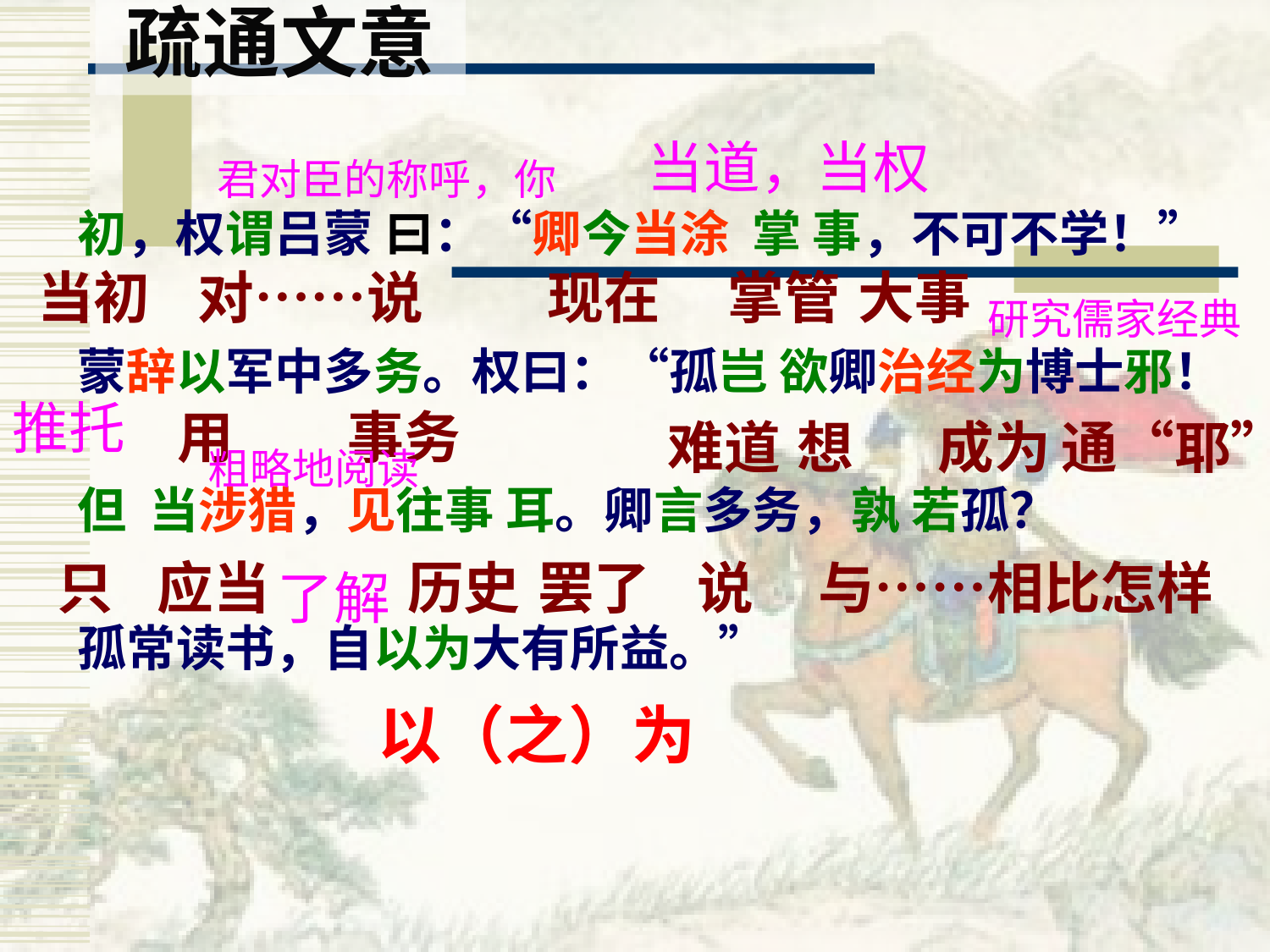

# 疏通文意
当道，当权
君对臣的称呼，你
初，权谓吕蒙 曰：“卿今当涂  掌 事，不可不学！”

蒙辞以军中多务。权曰：“孤岂 欲卿治经为博士邪！

但  当涉猎，见往事 耳。卿言多务，孰 若孤？

孤常读书，自以为大有所益。”
当初
对……说
现在
掌管
大事
研究儒家经典
推托
用
事务
难道
想
成为
通“耶”
粗略地阅读
只
应当
历史
罢了
说
与……相比怎样
了解
以（之）为